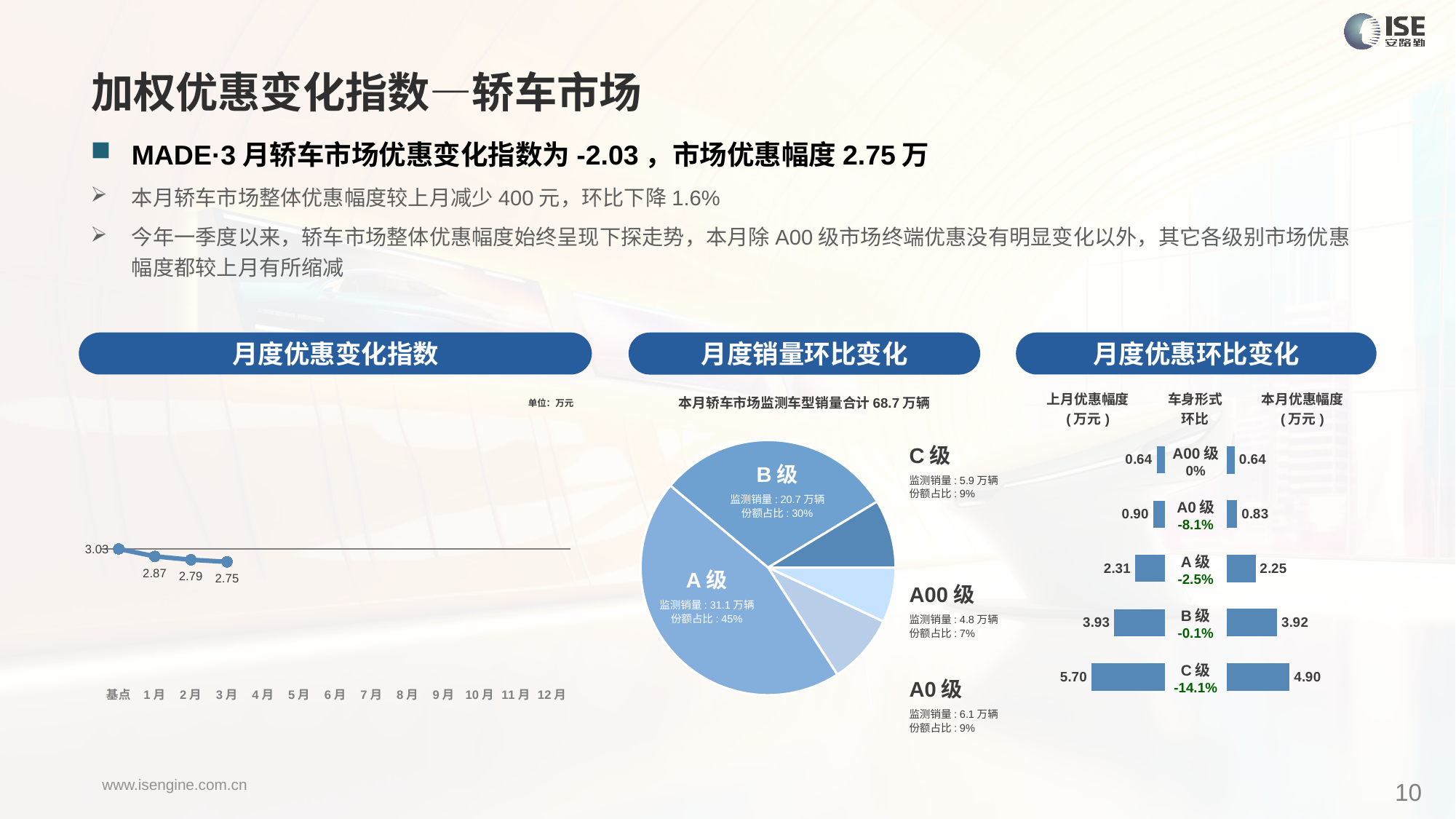

加权优惠变化指数—轿车市场
MADE·3月轿车市场优惠变化指数为-2.03，市场优惠幅度2.75万
本月轿车市场整体优惠幅度较上月减少400元，环比下降1.6%
今年一季度以来，轿车市场整体优惠幅度始终呈现下探走势，本月除A00级市场终端优惠没有明显变化以外，其它各级别市场优惠幅度都较上月有所缩减
月度优惠变化指数

月度优惠环比变化

月度销量环比变化

### Chart

| Category | Y2023 |
|---|---|
| 基点 | 0.0 |
| 1月 | -1.1707524092780748 |
| 2月 | -1.7 |
| 3月 | -2.03 |
| 4月 | None |
| 5月 | None |
| 6月 | None |
| 7月 | None |
| 8月 | None |
| 9月 | None |
| 10月 | None |
| 11月 | None |
| 12月 | None |
本月轿车市场监测车型销量合计68.7万辆
| 上月优惠幅度 (万元) | 车身形式 环比 | 本月优惠幅度 (万元) |
| --- | --- | --- |
单位：万元

### Chart

| Category | 细分市场 |
|---|---|
| A00级 | 47813.0 |
| A0级 | 61062.0 |
| A级 | 310837.0 |
| B级 | 207608.0 |
| C级 | 59484.0 |
C级
监测销量: 5.9万辆
份额占比: 9%
| A00级 0% |
| --- |
| A0级 -8.1% |
| A级 -2.5% |
| B级 -0.1% |
| C级 -14.1% |

### Chart

| Category | 成交均价 |
|---|---|
| A00 | 0.64 |
| A0 | 0.9 |
| A | 2.31 |
| B | 3.93 |
| C | 5.7 |

### Chart

| Category | 金额 |
|---|---|
| A00 | 0.637890115658923 |
| A0 | 0.8270002620287626 |
| A | 2.252923834538213 |
| B | 3.9236868242071505 |
| C | 4.900929661757707 |
B级
监测销量: 20.7万辆
份额占比: 30%
A级
监测销量: 31.1万辆
份额占比: 45%
A00级
监测销量: 4.8万辆
份额占比: 7%
A0级
监测销量: 6.1万辆
份额占比: 9%
10